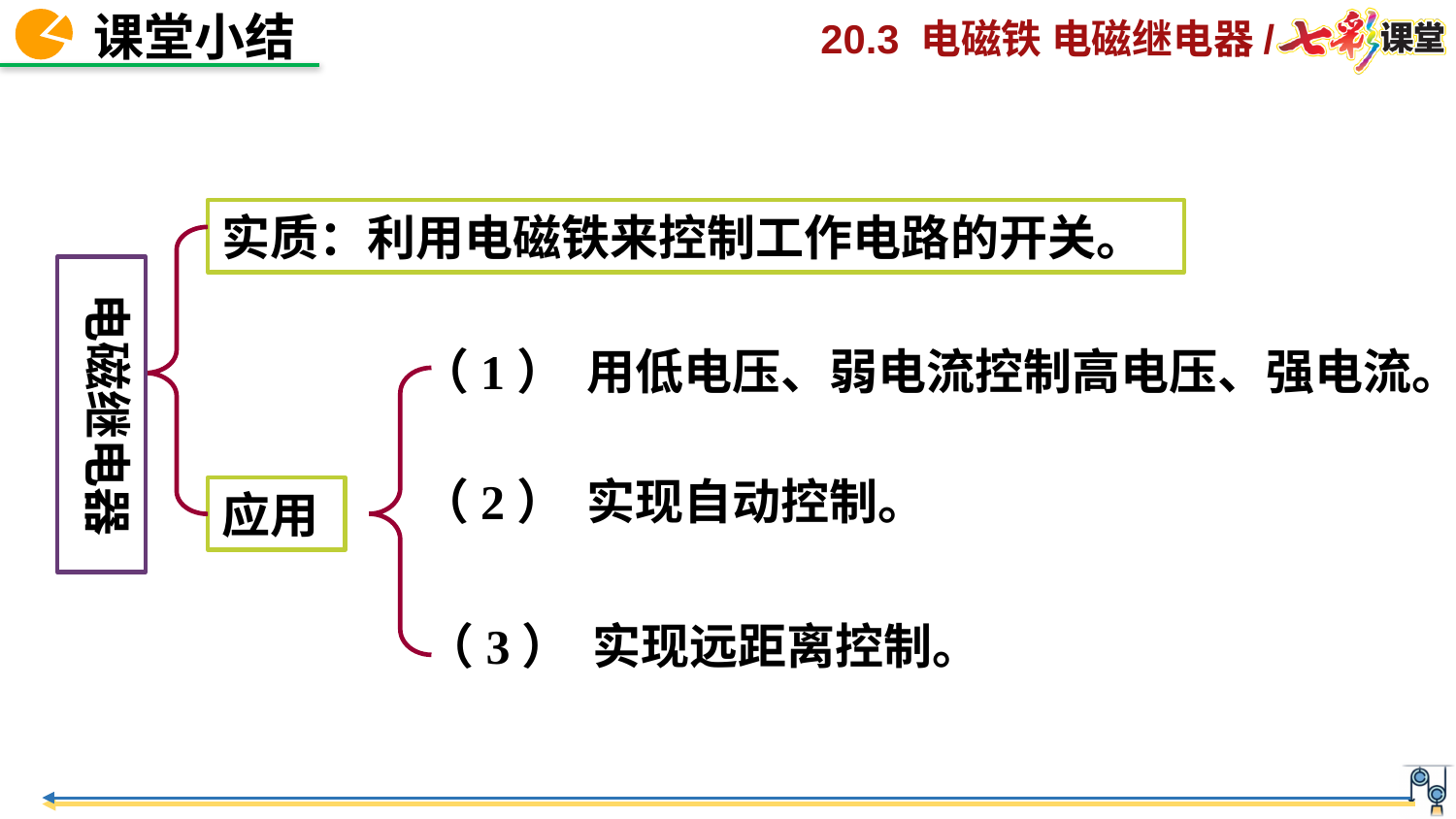

实质：利用电磁铁来控制工作电路的开关。

电磁继电器
（1）  用低电压、弱电流控制高电压、强电流。

（2）  实现自动控制。
应用
（3）  实现远距离控制。